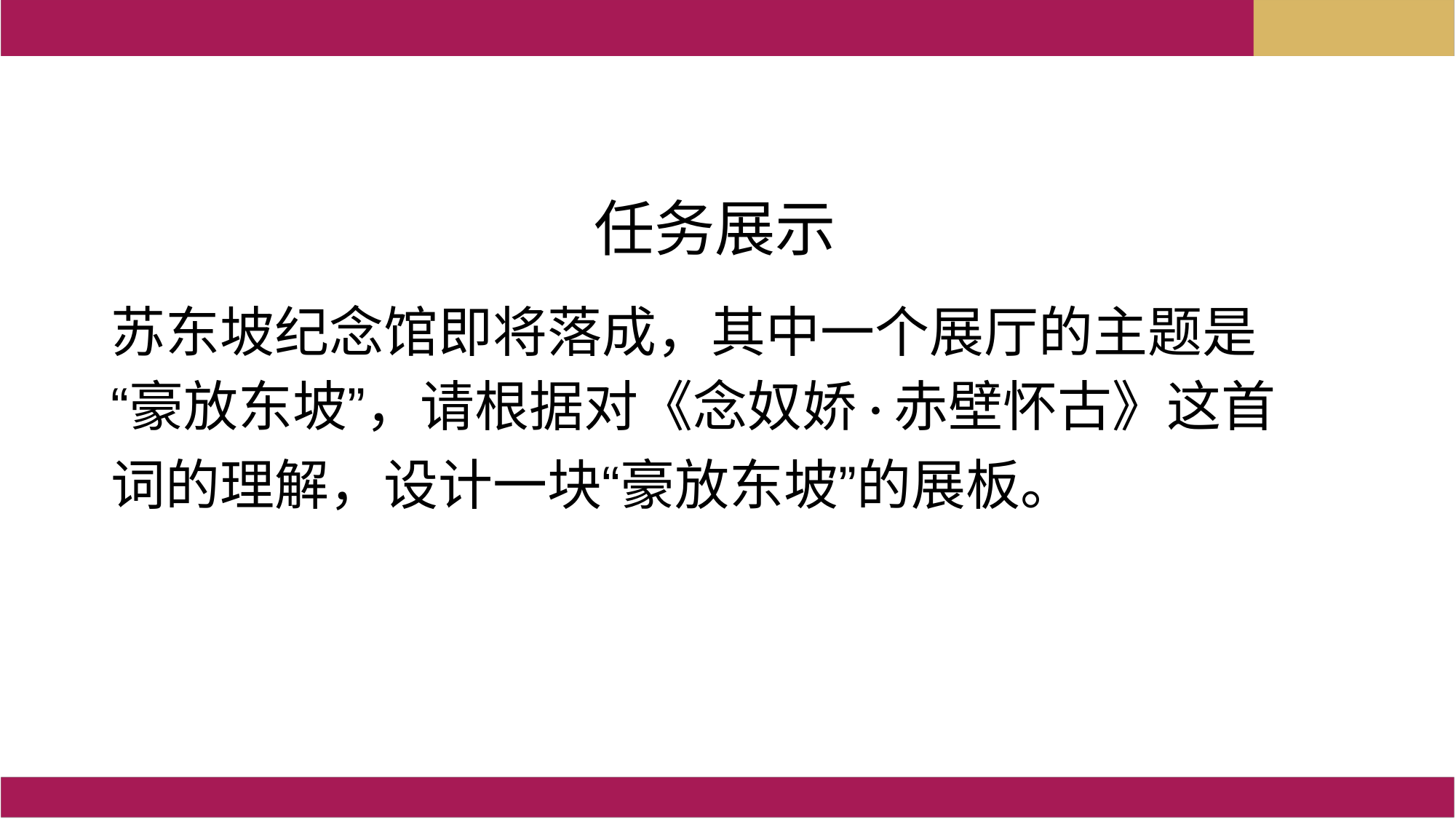

任务展示
苏东坡纪念馆即将落成，其中一个展厅的主题是“豪放东坡”，请根据对《念奴娇·赤壁怀古》这首词的理解，设计一块“豪放东坡”的展板。